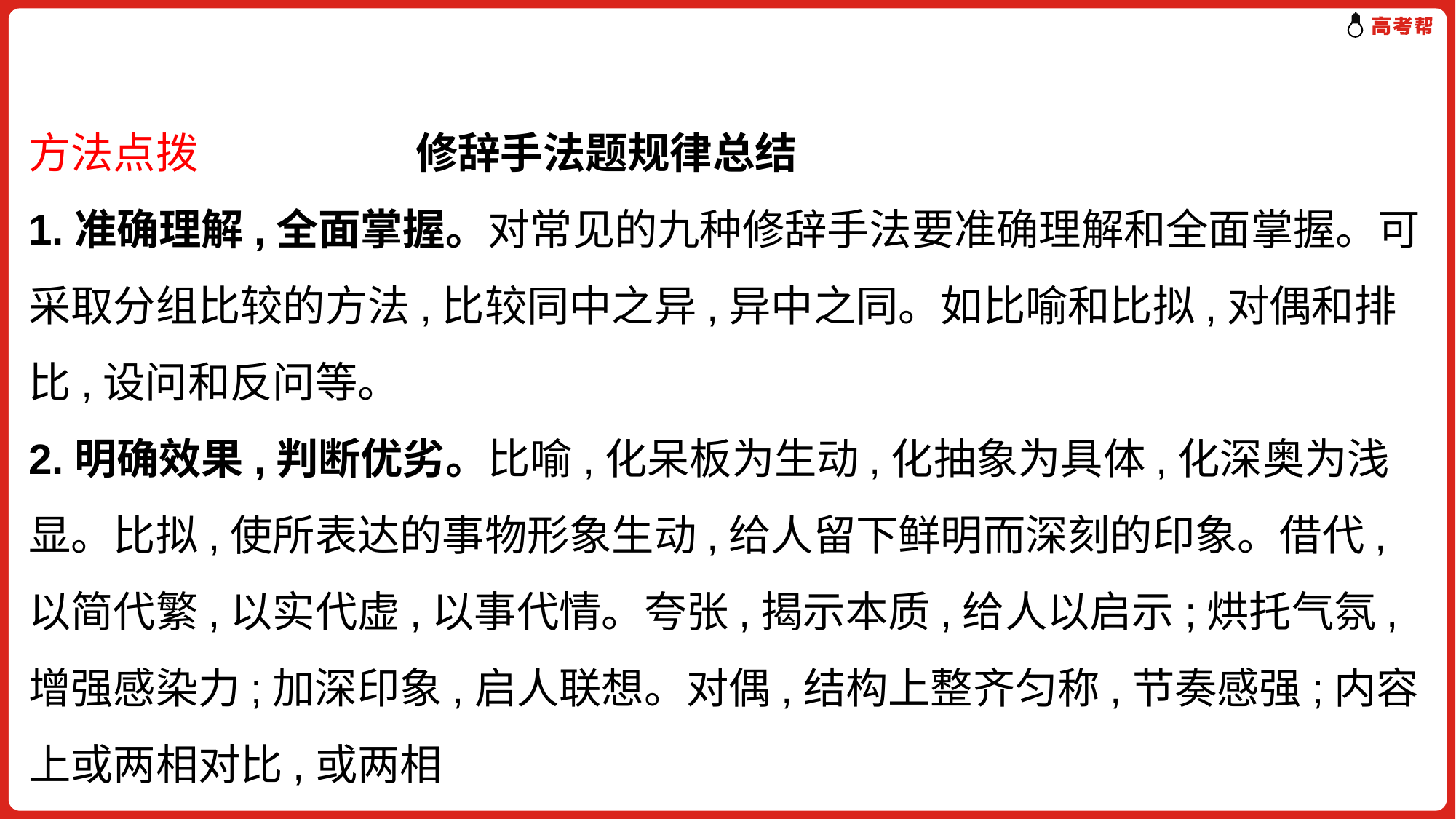

方法点拨                       修辞手法题规律总结
1.准确理解,全面掌握。对常见的九种修辞手法要准确理解和全面掌握。可采取分组比较的方法,比较同中之异,异中之同。如比喻和比拟,对偶和排比,设问和反问等。
2.明确效果,判断优劣。比喻,化呆板为生动,化抽象为具体,化深奥为浅显。比拟,使所表达的事物形象生动,给人留下鲜明而深刻的印象。借代,以简代繁,以实代虚,以事代情。夸张,揭示本质,给人以启示;烘托气氛,增强感染力;加深印象,启人联想。对偶,结构上整齐匀称,节奏感强;内容上或两相对比,或两相